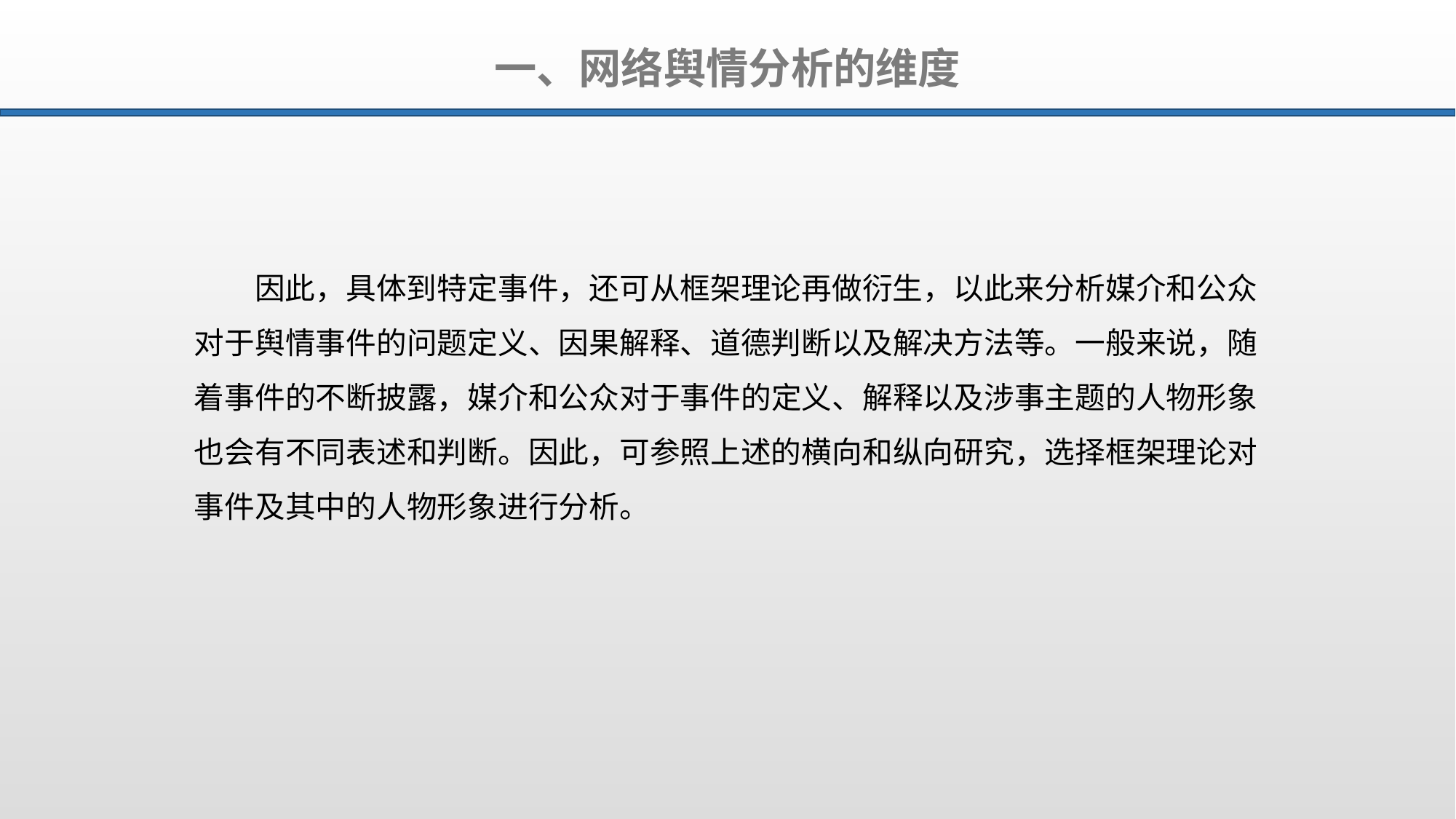

一、网络舆情分析的维度

因此，具体到特定事件，还可从框架理论再做衍生，以此来分析媒介和公众对于舆情事件的问题定义、因果解释、道德判断以及解决方法等。一般来说，随着事件的不断披露，媒介和公众对于事件的定义、解释以及涉事主题的人物形象也会有不同表述和判断。因此，可参照上述的横向和纵向研究，选择框架理论对事件及其中的人物形象进行分析。